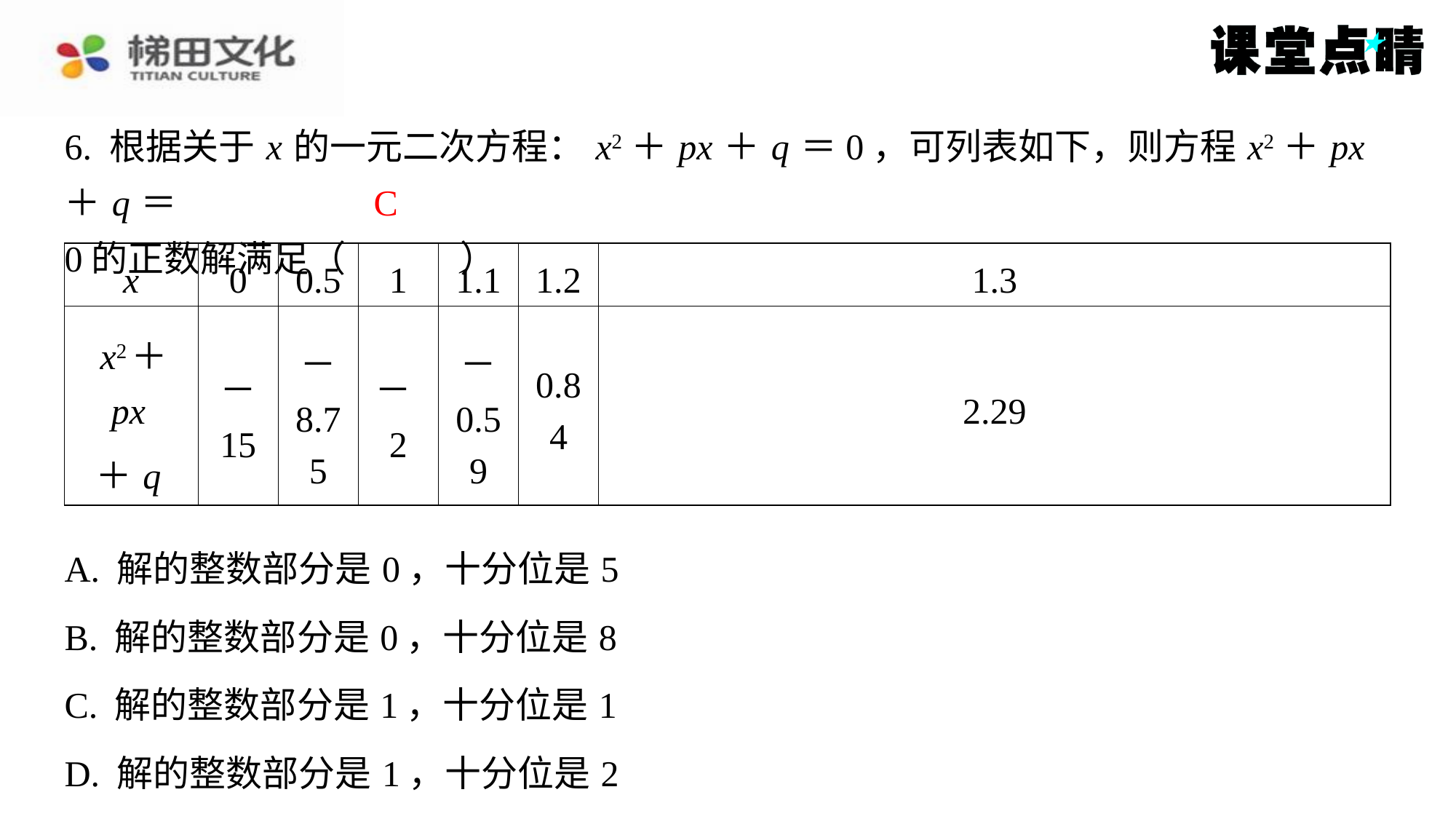

6. 根据关于 x 的一元二次方程： x2＋ px ＋ q ＝0，可列表如下，则方程 x2＋ px ＋ q ＝
0的正数解满足（　C　）
C
| x | 0 | 0.5 | 1 | 1.1 | 1.2 | 1.3 |
| --- | --- | --- | --- | --- | --- | --- |
| x2＋ px ＋ q | － 15 | － 8.7 5 | －2 | － 0.5 9 | 0.8 4 | 2.29 |
| A. 解的整数部分是0，十分位是5 |
| --- |
| B. 解的整数部分是0，十分位是8 |
| C. 解的整数部分是1，十分位是1 |
| D. 解的整数部分是1，十分位是2 |